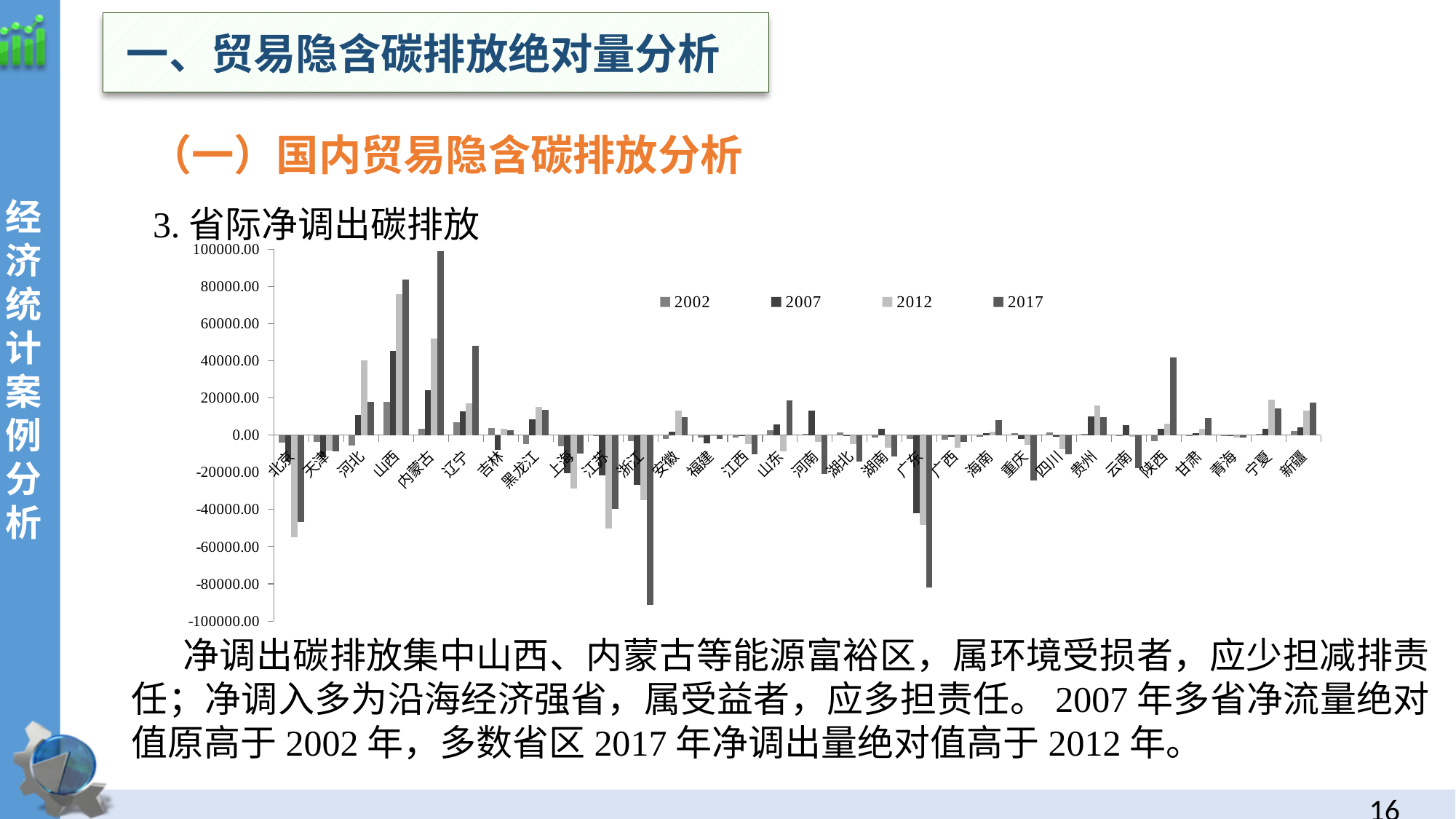

一、贸易隐含碳排放绝对量分析
   （一）国内贸易隐含碳排放分析
3.省际净调出碳排放

经
济统计案例分析

### Chart

| Category | 2002 | 2007 | 2012 | 2017 |
|---|---|---|---|---|
|  北京 | -4034.54602102177 | -14295.3309680415 | -54796.8321381622 | -46782.1764664467 |
|  天津 | -3613.78241379382 | -11983.1567023585 | -8273.78895668117 | -8928.97744082237 |
|  河北 | -5777.85766085733 | 10772.9483737191 | 40090.186731104 | 18097.7915602202 |
|  山西 | 17815.1962466431 | 45488.5583619427 | 75918.1696471241 | 83834.184088494 |
|  内蒙古 | 3556.90260506083 | 24110.8067175024 | 51882.2333903703 | 98983.3958689485 |
|  辽宁 | 7090.93202607338 | 12900.3209906441 | 16979.3574185981 | 48211.8355847341 |
|  吉林 | 3706.97627799257 | -7851.8051560712 | 3248.2067787268 | 2600.58498793321 |
|  黑龙江 | -4862.41371841075 | 8392.72429165228 | 15188.4746524461 | 13471.5030344232 |
|  上海 | -5959.75642231918 | -20450.1952172215 | -28553.7557474304 | -9797.86394969173 |
|  江苏 | -227.842436940959 | -21462.0147798961 | -50360.5838599944 | -39631.1433530144 |
|  浙江 | -3363.46408955481 | -26785.7215435449 | -34937.7146855033 | -91229.2763143936 |
|  安徽 | -2145.33349003718 | 2035.58058175941 | 13130.9503405571 | 9553.23856214757 |
|  福建 | -1265.78081726209 | -4357.18266160214 | 68.6934488125116 | -2004.55877858142 |
|  江西 | -1261.8146127562 | -605.310630675005 | -4823.97031044692 | -10138.7937630234 |
|  山东 | 2817.48014019663 | 5781.05975482252 | -8871.6937763856 | 18684.7671990024 |
|  河南 | 541.194084145594 | 13276.3644460195 | -3692.1702590792 | -20878.9662036346 |
|  湖北 | 1663.54255199412 | -446.125637467772 | -4848.11856735377 | -14151.4186328789 |
|  湖南 | -1237.68421681262 | 3282.66839645438 | -6707.48422503558 | -11545.0309096981 |
|  广东 | -2192.7661358207 | -41977.1378917125 | -48401.4647530473 | -82019.3602180909 |
|  广西 | -2462.33567880427 | -816.124701493274 | -6943.68074611531 | -3613.5797599377 |
|  海南 | -778.738671731395 | 968.398617338213 | 1705.56736053137 | 7982.53500223265 |
|  重庆 | 1040.75941466418 | -2046.40679589743 | -5055.93554188349 | -24268.9370673355 |
|  四川 | 1559.09408130607 | -956.253350990599 | -7450.16156952021 | -10160.702317555 |
|  贵州 | 771.909413639296 | 9994.18192151055 | 15820.1267177539 | 9844.77303822843 |
|  云南 | -316.915400365229 | 5402.00328140018 | -1074.127449063 | -17857.1356990693 |
|  陕西 | -3246.89194590551 | 3472.16968526299 | 6273.27008575172 | 41961.1362164516 |
|  甘肃 | -389.405605815475 | 920.938168509592 | 3310.74541099809 | 9156.75477464856 |
|  青海 | -366.721888165169 | -458.219210404578 | -1149.67274309326 | -1104.33372574545 |
|  宁夏 | 822.934722356583 | 3298.78626042165 | 19090.1399792576 | 14261.2725977506 |
|  新疆 | 2117.12966230213 | 4393.47539841743 | 13235.0333667637 | 17468.4820847041 |

     净调出碳排放集中山西、内蒙古等能源富裕区，属环境受损者，应少担减排责任；净调入多为沿海经济强省，属受益者，应多担责任。2007年多省净流量绝对值原高于2002年，多数省区2017年净调出量绝对值高于2012年。
16